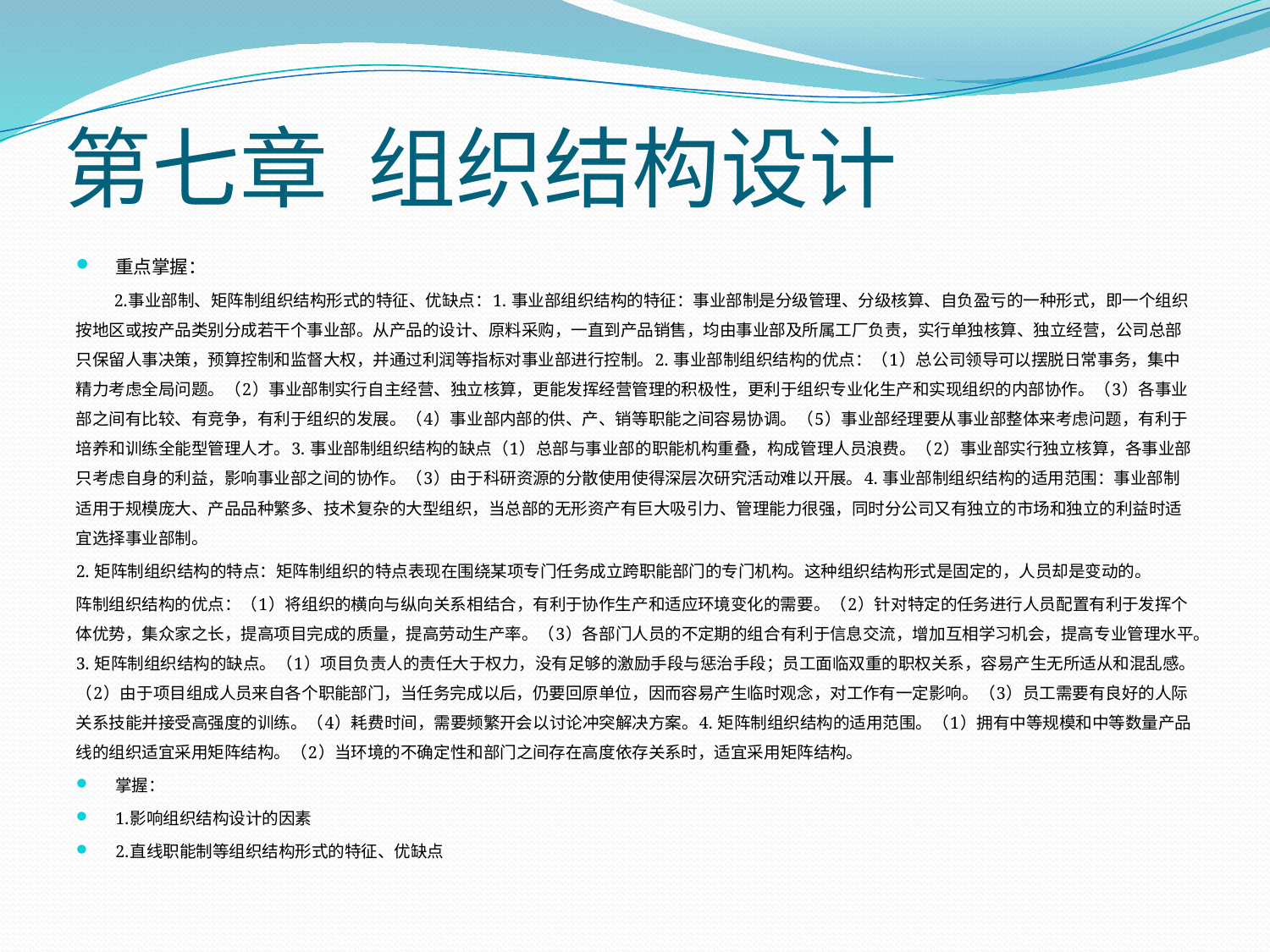

# 第七章  组织结构设计
重点掌握：
         2.事业部制、矩阵制组织结构形式的特征、优缺点：1. 事业部组织结构的特征：事业部制是分级管理、分级核算、自负盈亏的一种形式，即一个组织按地区或按产品类别分成若干个事业部。从产品的设计、原料采购，一直到产品销售，均由事业部及所属工厂负责，实行单独核算、独立经营，公司总部只保留人事决策，预算控制和监督大权，并通过利润等指标对事业部进行控制。2. 事业部制组织结构的优点：（1）总公司领导可以摆脱日常事务，集中精力考虑全局问题。（2）事业部制实行自主经营、独立核算，更能发挥经营管理的积极性，更利于组织专业化生产和实现组织的内部协作。（3）各事业部之间有比较、有竞争，有利于组织的发展。（4）事业部内部的供、产、销等职能之间容易协调。（5）事业部经理要从事业部整体来考虑问题，有利于培养和训练全能型管理人才。3. 事业部制组织结构的缺点（1）总部与事业部的职能机构重叠，构成管理人员浪费。（2）事业部实行独立核算，各事业部只考虑自身的利益，影响事业部之间的协作。（3）由于科研资源的分散使用使得深层次研究活动难以开展。4. 事业部制组织结构的适用范围：事业部制适用于规模庞大、产品品种繁多、技术复杂的大型组织，当总部的无形资产有巨大吸引力、管理能力很强，同时分公司又有独立的市场和独立的利益时适宜选择事业部制。
2. 矩阵制组织结构的特点：矩阵制组织的特点表现在围绕某项专门任务成立跨职能部门的专门机构。这种组织结构形式是固定的，人员却是变动的。
阵制组织结构的优点：（1）将组织的横向与纵向关系相结合，有利于协作生产和适应环境变化的需要。（2）针对特定的任务进行人员配置有利于发挥个体优势，集众家之长，提高项目完成的质量，提高劳动生产率。（3）各部门人员的不定期的组合有利于信息交流，增加互相学习机会，提高专业管理水平。3. 矩阵制组织结构的缺点。（1）项目负责人的责任大于权力，没有足够的激励手段与惩治手段；员工面临双重的职权关系，容易产生无所适从和混乱感。（2）由于项目组成人员来自各个职能部门，当任务完成以后，仍要回原单位，因而容易产生临时观念，对工作有一定影响。（3）员工需要有良好的人际关系技能并接受高强度的训练。（4）耗费时间，需要频繁开会以讨论冲突解决方案。4. 矩阵制组织结构的适用范围。（1）拥有中等规模和中等数量产品线的组织适宜采用矩阵结构。（2）当环境的不确定性和部门之间存在高度依存关系时，适宜采用矩阵结构。
掌握：
1.影响组织结构设计的因素
2.直线职能制等组织结构形式的特征、优缺点